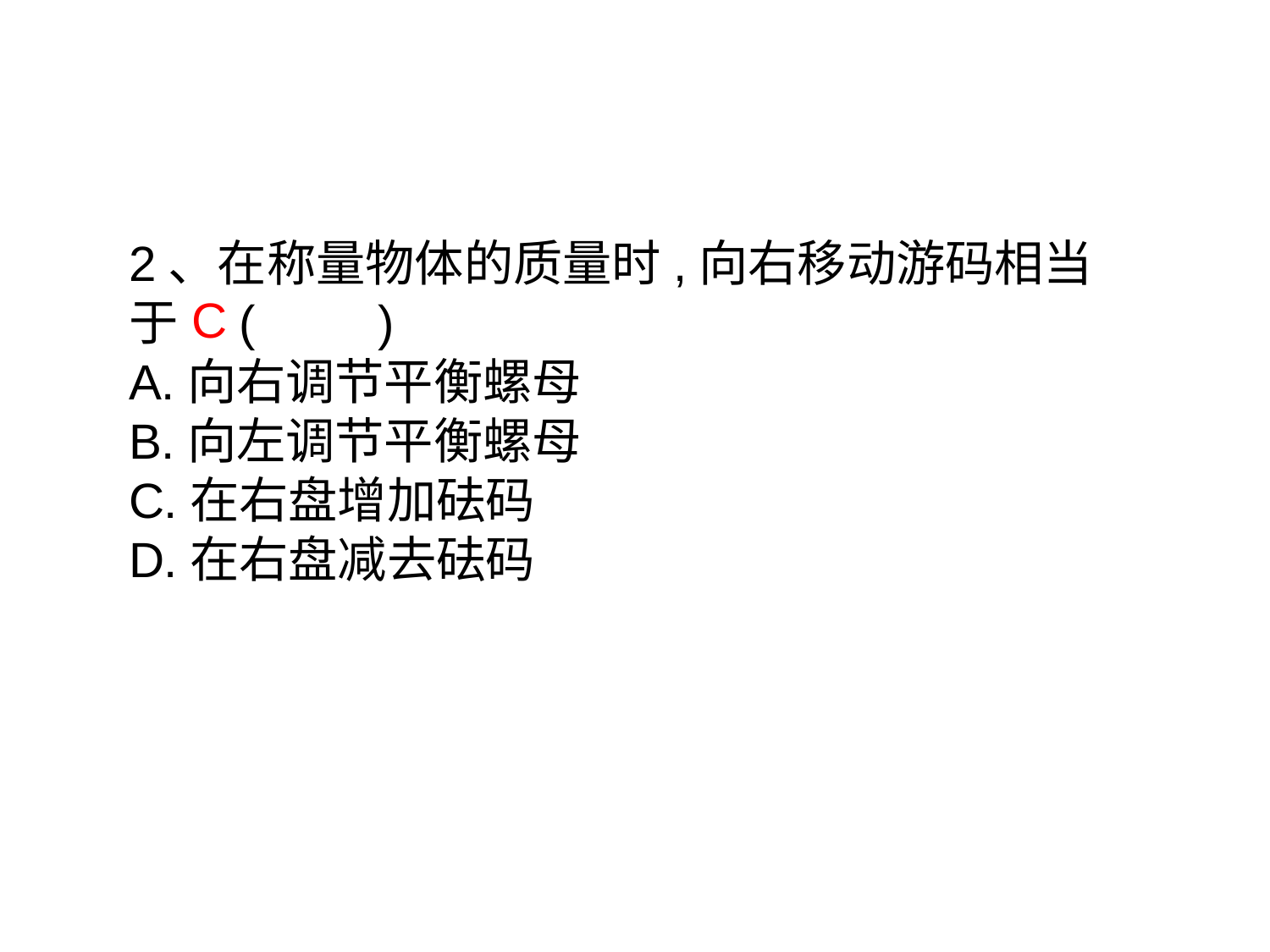

2、在称量物体的质量时,向右移动游码相当于　(　　)
A.向右调节平衡螺母
B.向左调节平衡螺母
C.在右盘增加砝码
D.在右盘减去砝码
C